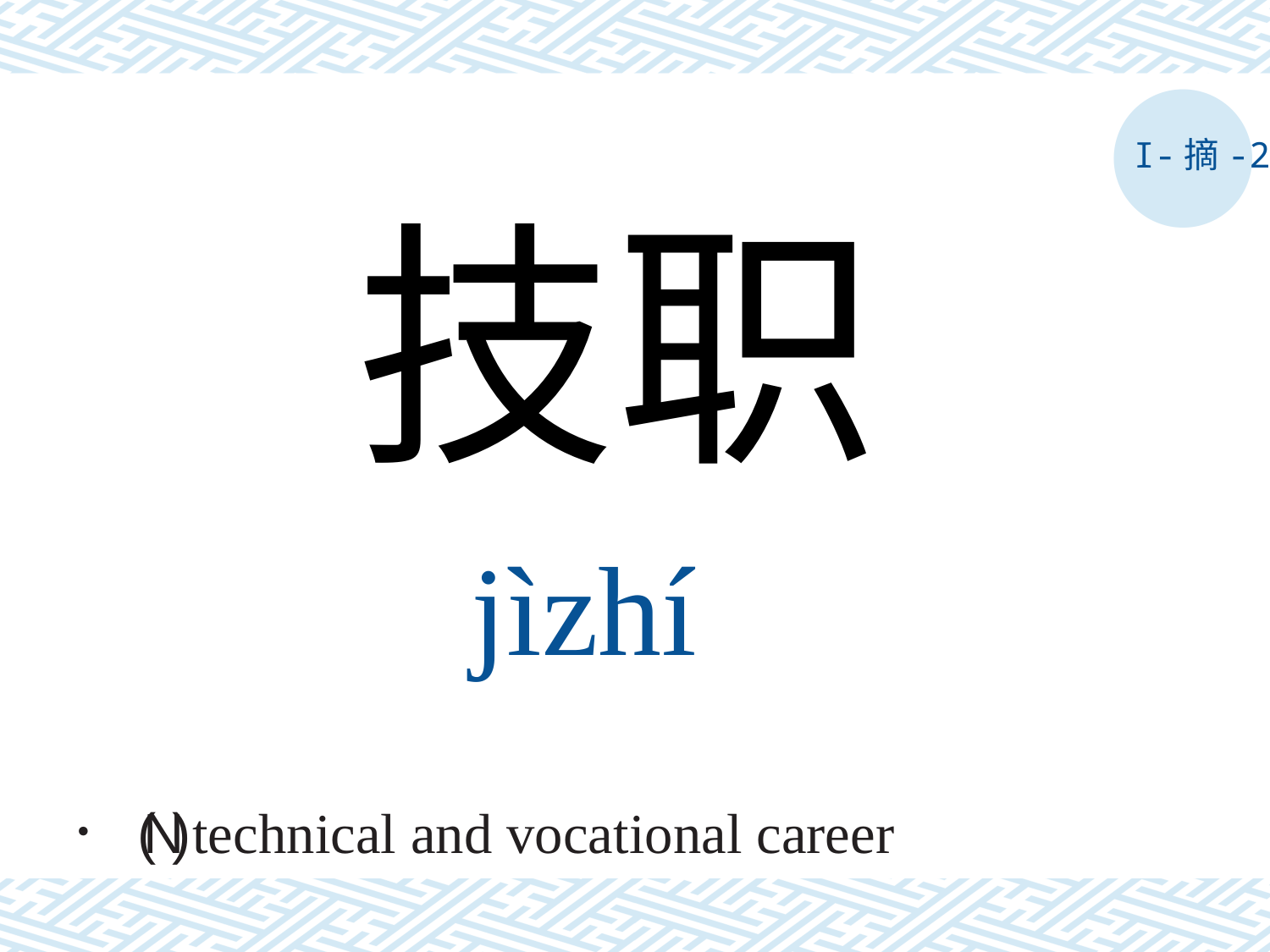

I-摘-2

技职
jìzhí
． ( N ) technical and vocational career